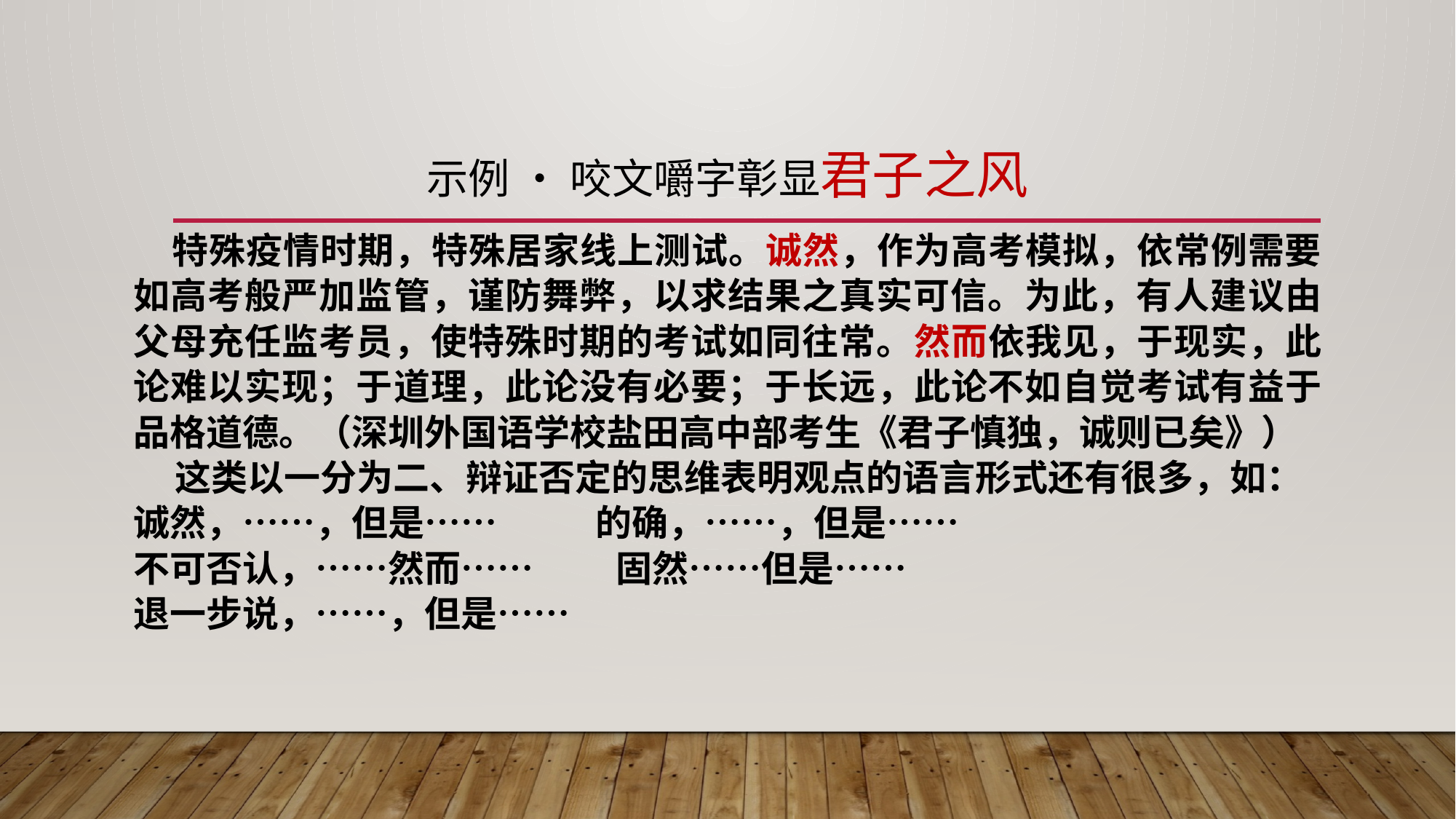

# 示例 • 咬文嚼字彰显君子之风
    特殊疫情时期，特殊居家线上测试。诚然，作为高考模拟，依常例需要如高考般严加监管，谨防舞弊，以求结果之真实可信。为此，有人建议由父母充任监考员，使特殊时期的考试如同往常。然而依我见，于现实，此论难以实现；于道理，此论没有必要；于长远，此论不如自觉考试有益于品格道德。（深圳外国语学校盐田高中部考生《君子慎独，诚则已矣》）
    这类以一分为二、辩证否定的思维表明观点的语言形式还有很多，如：
诚然，……，但是……            的确，……，但是……
不可否认，……然而……          固然……但是……
退一步说，……，但是……